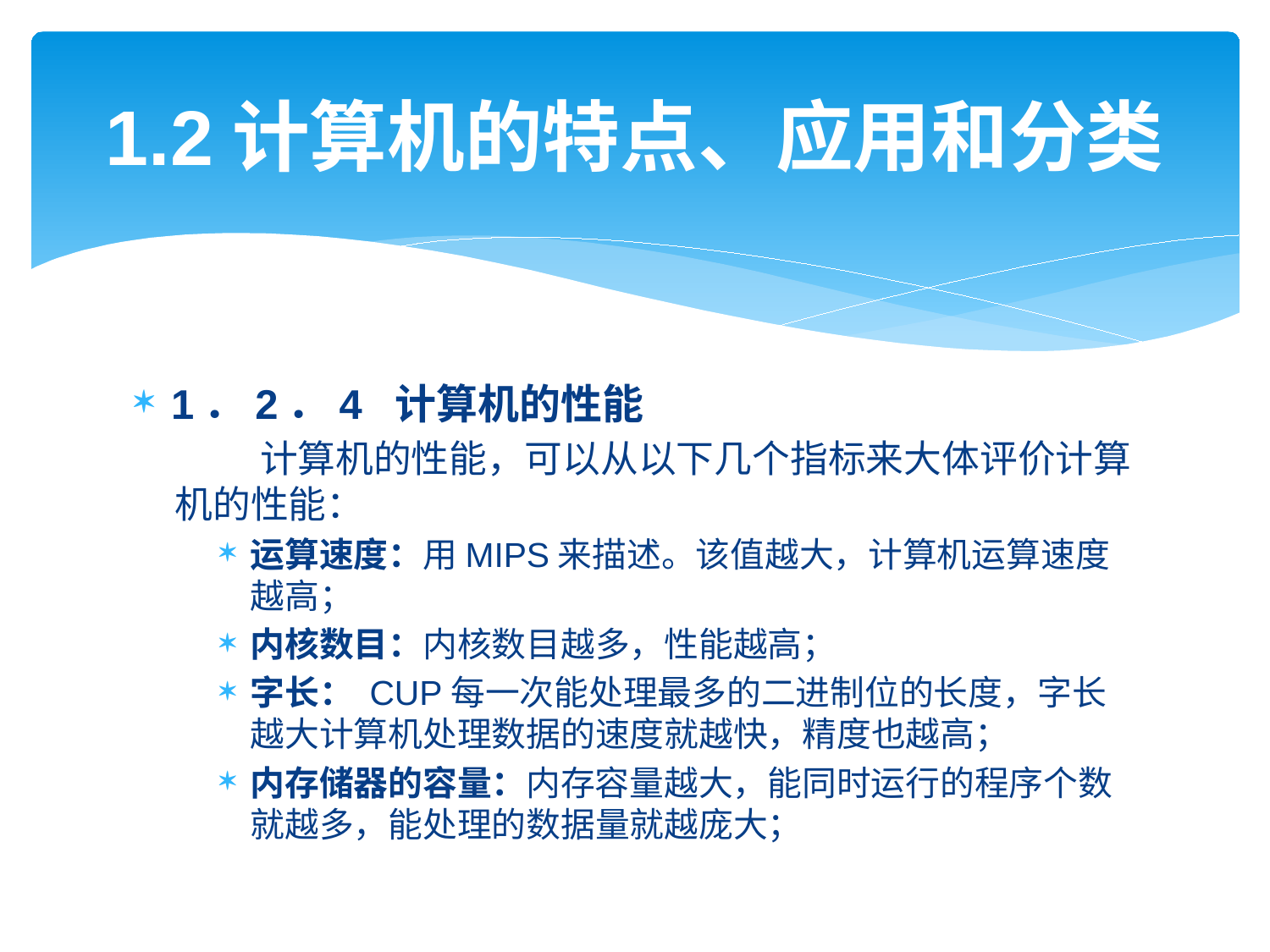

# 1.2计算机的特点、应用和分类
1．2．4  计算机的性能
         计算机的性能，可以从以下几个指标来大体评价计算机的性能：
运算速度：用MIPS来描述。该值越大，计算机运算速度越高；
内核数目：内核数目越多，性能越高；
字长： CUP每一次能处理最多的二进制位的长度，字长越大计算机处理数据的速度就越快，精度也越高；
内存储器的容量：内存容量越大，能同时运行的程序个数就越多，能处理的数据量就越庞大；